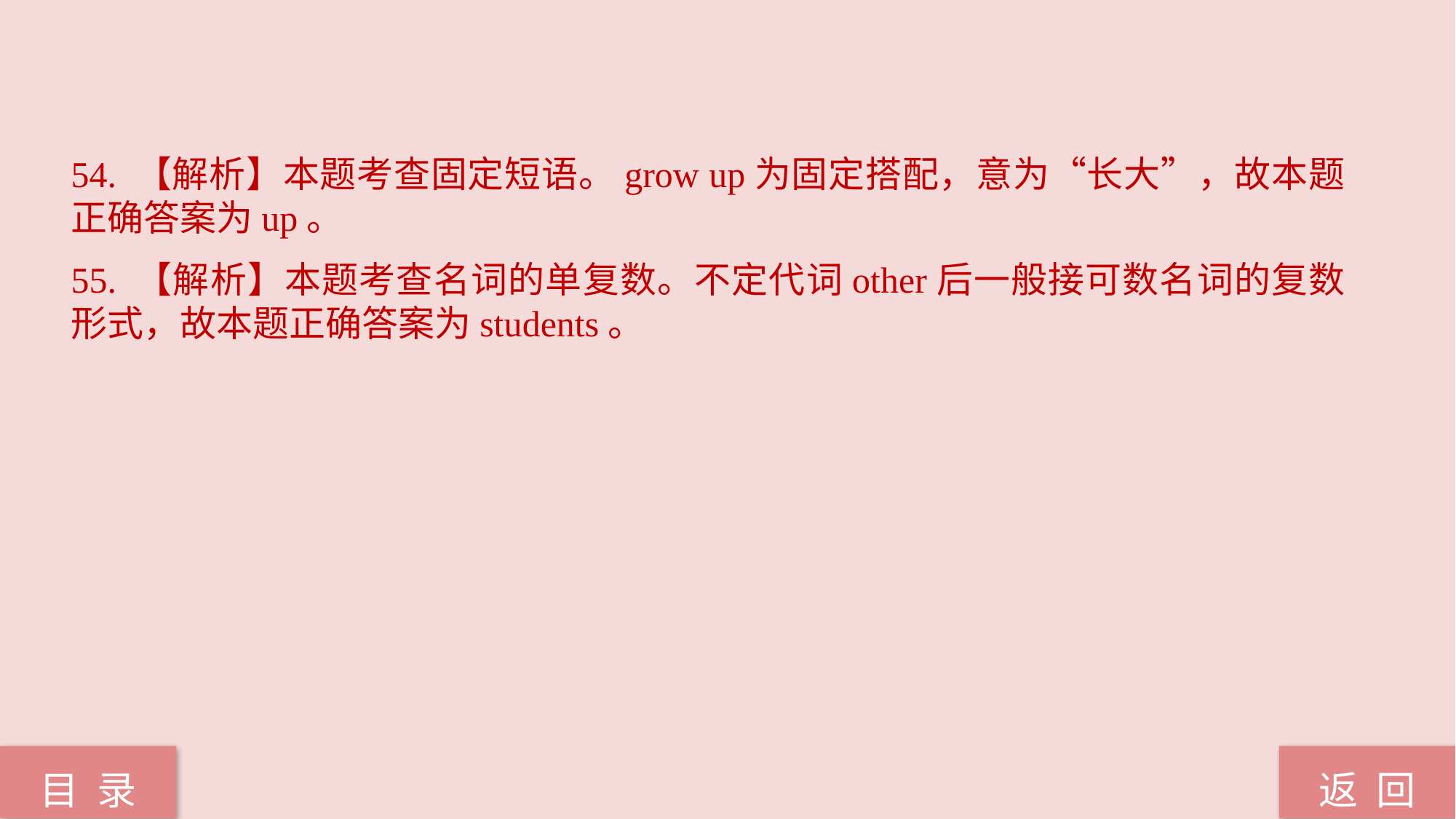

54. 【解析】本题考查固定短语。grow up为固定搭配，意为“长大”，故本题正确答案为up。
55. 【解析】本题考查名词的单复数。不定代词other后一般接可数名词的复数形式，故本题正确答案为students。
返  回